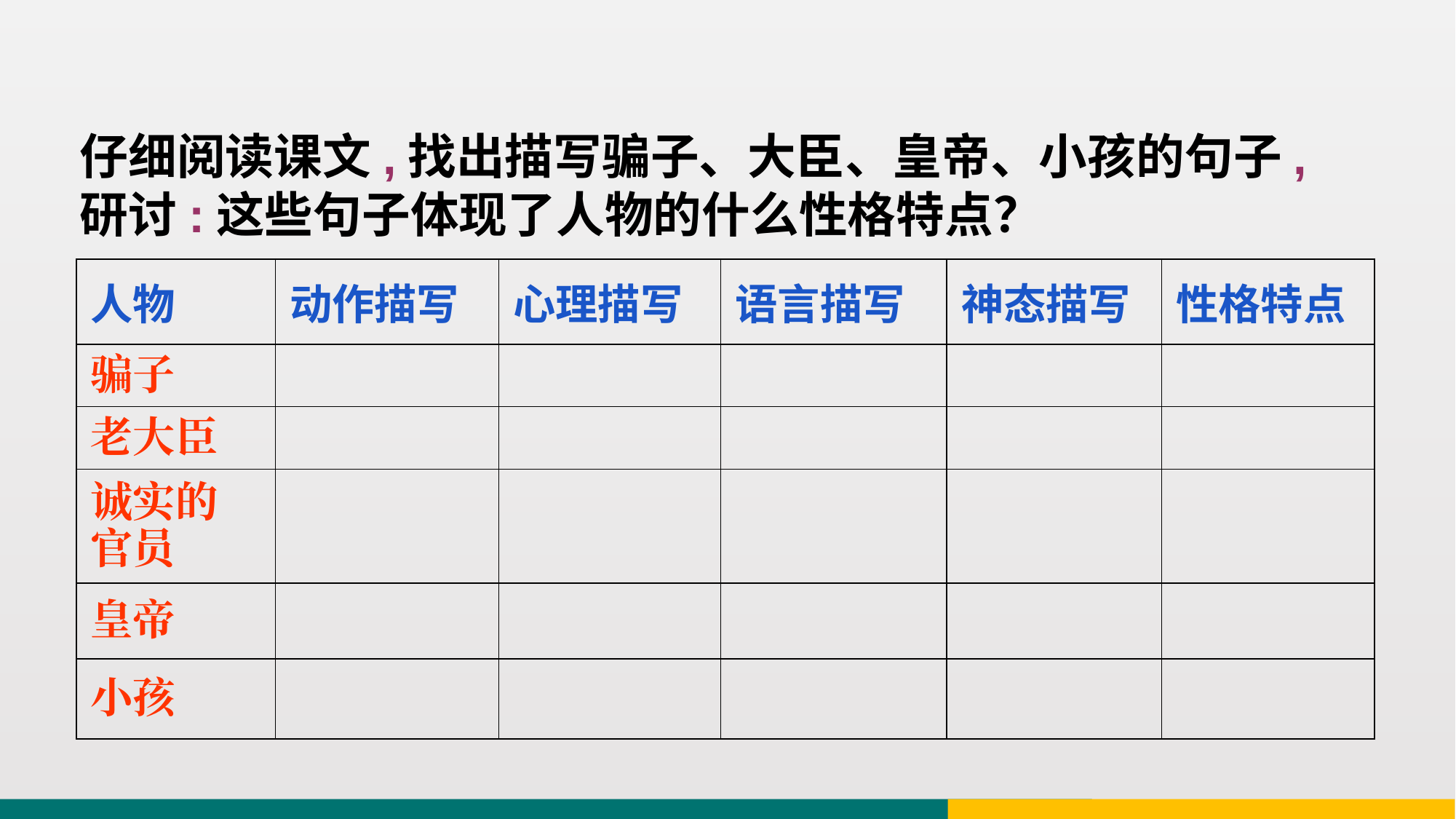

仔细阅读课文,找出描写骗子、大臣、皇帝、小孩的句子,研讨:这些句子体现了人物的什么性格特点？
| 人物 | 动作描写 | 心理描写 | 语言描写 | 神态描写 | 性格特点 |
| --- | --- | --- | --- | --- | --- |
| 骗子 |  |  |  |  |  |
| 老大臣 |  |  |  |  |  |
| 诚实的 官员 |  |  |  |  |  |
| 皇帝 |  |  |  |  |  |
| 小孩 |  |  |  |  |  |